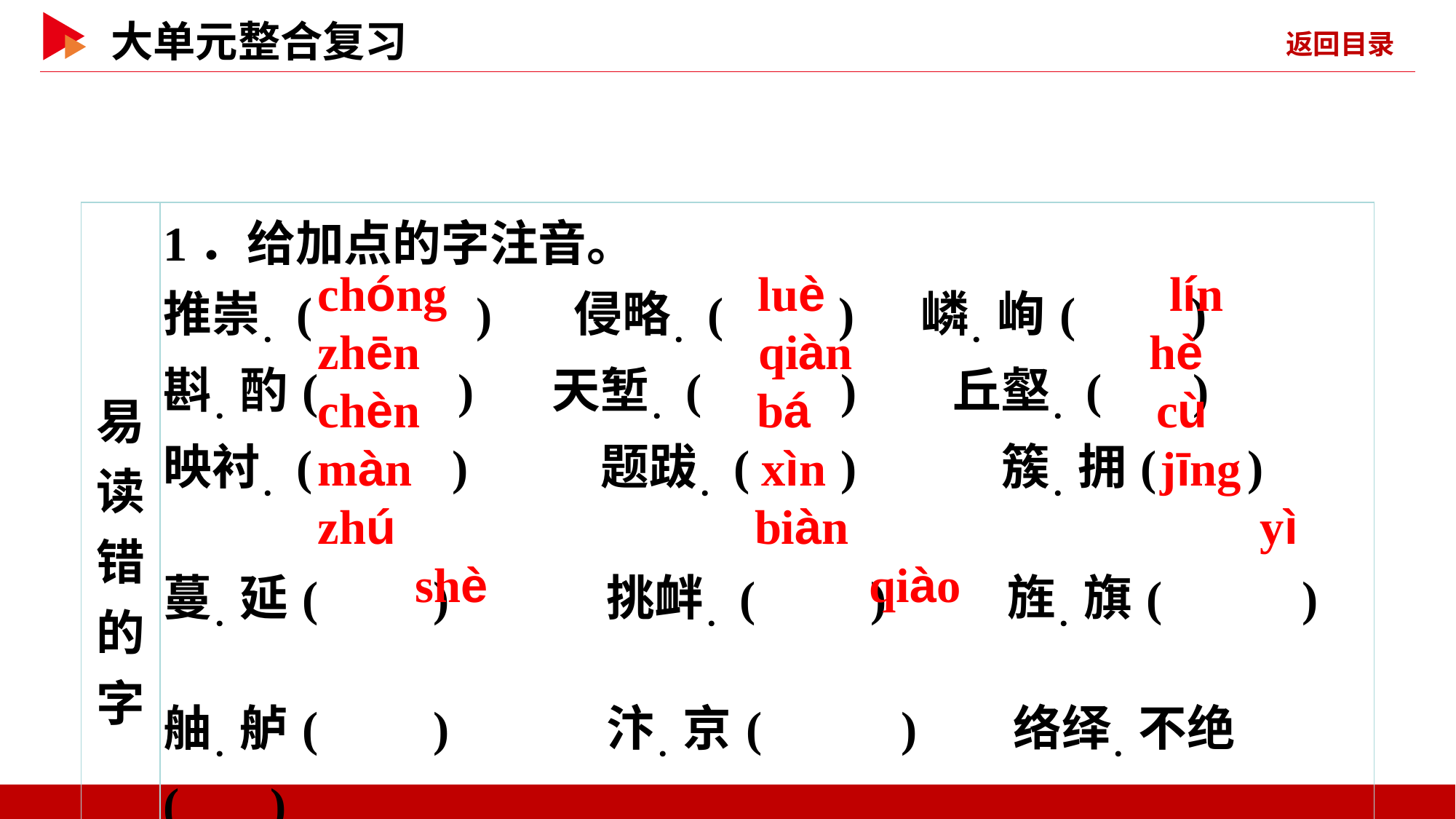

| 易读错 的字 | 1．给加点的字注音。 推崇．( )　 侵略．( ) 嶙．峋( )　 斟．酌( ) 天堑．( ) 丘壑．( ) 映衬．( ) 题跋．( ) 簇．拥( ) 蔓．延( ) 挑衅．( ) 旌．旗( ) 舳．舻( ) 汴．京( ) 络绎．不绝( )　　　 长途跋涉．( ) 春寒料峭．( ) |
| --- | --- |
 chóng
 luè
 lín
 zhēn
 qiàn
 hè
 chèn
 bá
 cù
 màn
 xìn
 jīng
 zhú
 biàn
 yì
 shè
 qiào